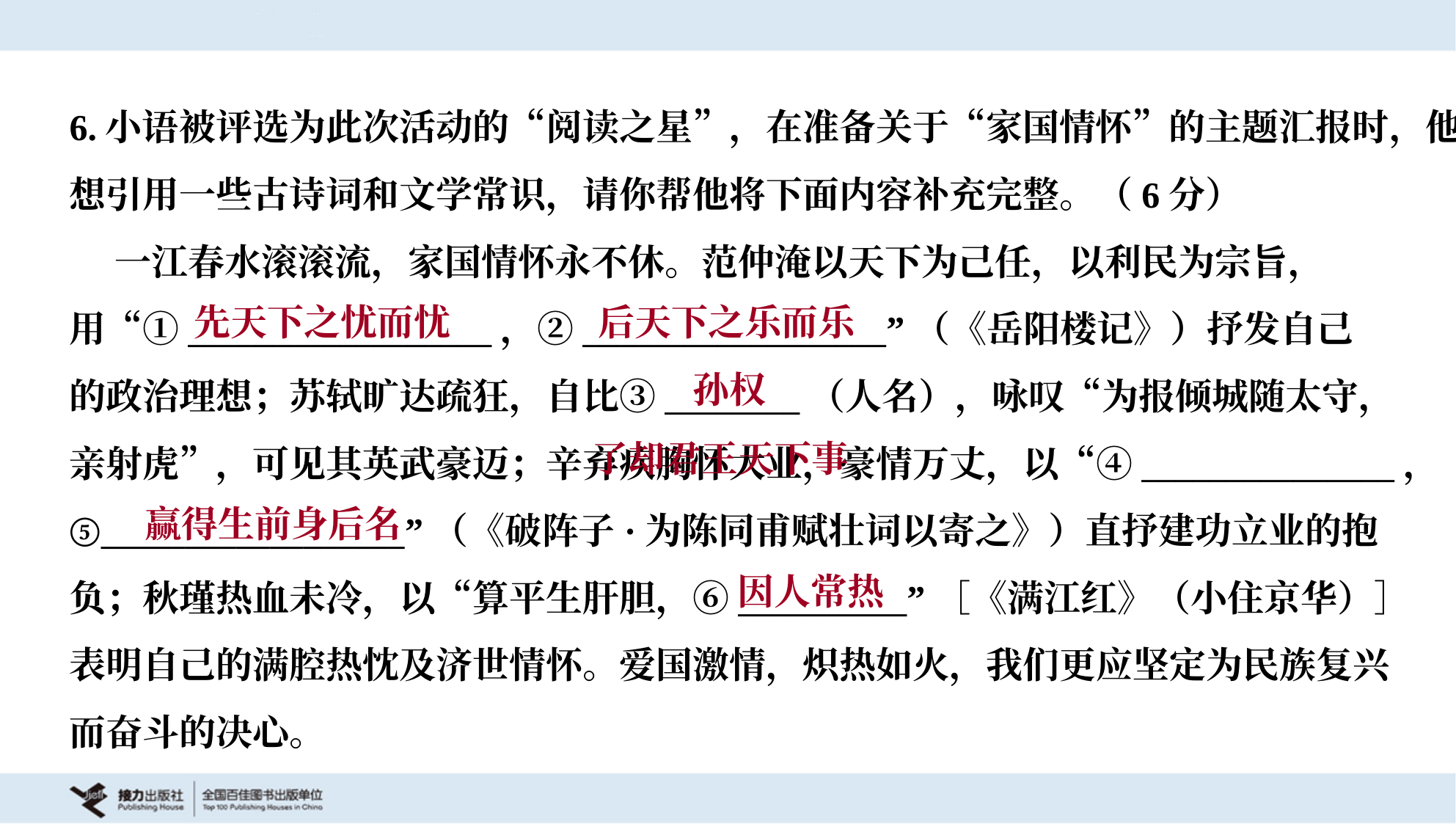

6.小语被评选为此次活动的“阅读之星”，在准备关于“家国情怀”的主题汇报时，他
想引用一些古诗词和文学常识，请你帮他将下面内容补充完整。（6分）
    一江春水滚滚流，家国情怀永不休。范仲淹以天下为己任，以利民为宗旨，
用“①__________________，②__________________”（《岳阳楼记》）抒发自己
的政治理想；苏轼旷达疏狂，自比③________（人名），咏叹“为报倾城随太守，
亲射虎”，可见其英武豪迈；辛弃疾胸怀大业，豪情万丈，以“④_______________，
⑤__________________”（《破阵子·为陈同甫赋壮词以寄之》）直抒建功立业的抱
负；秋瑾热血未冷，以“算平生肝胆，⑥__________”［《满江红》（小住京华）］
表明自己的满腔热忱及济世情怀。爱国激情，炽热如火，我们更应坚定为民族复兴
而奋斗的决心。
先天下之忧而忧
后天下之乐而乐
孙权
                                                        了却君王天下事
赢得生前身后名
因人常热